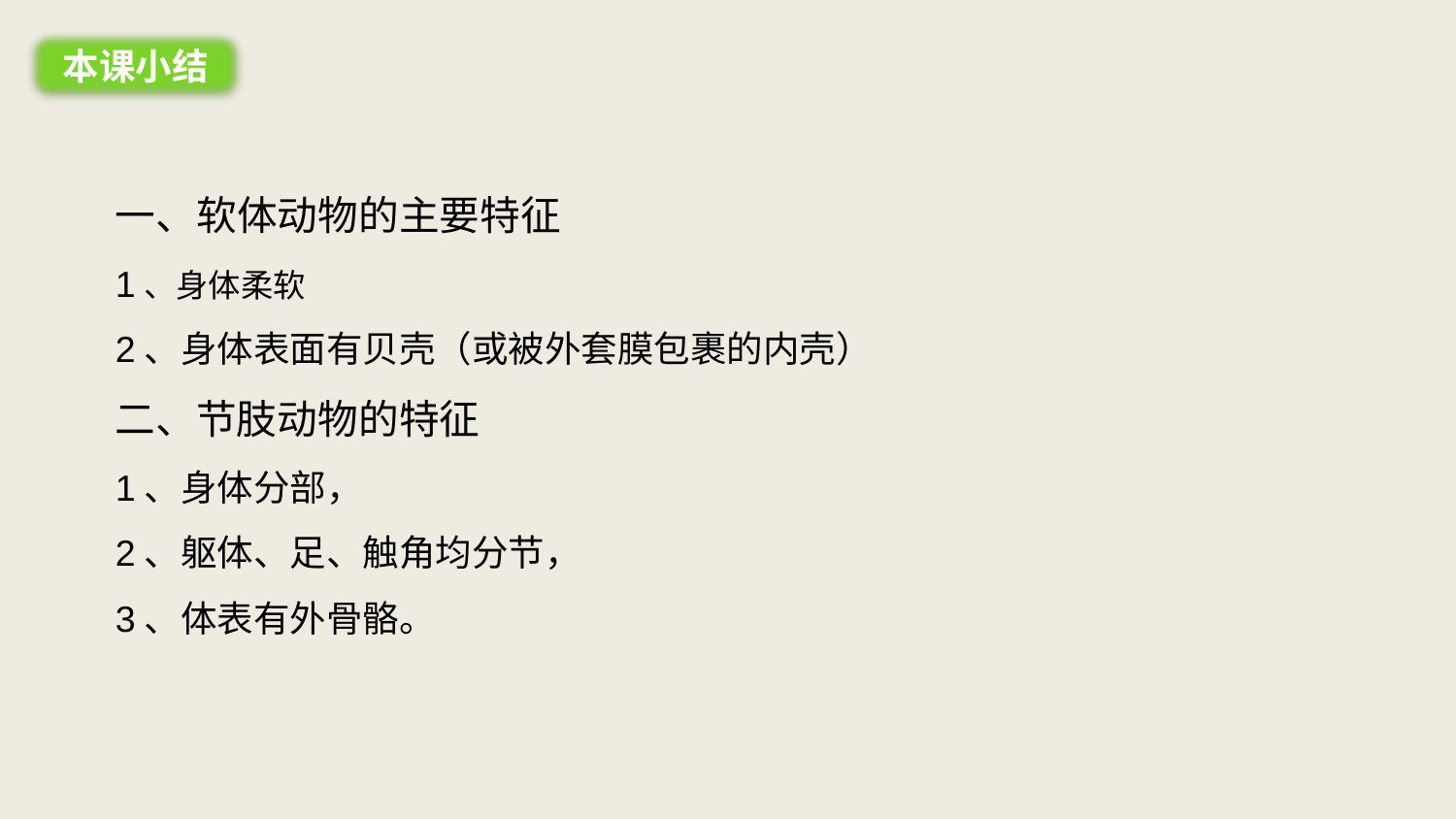

本课小结
一、软体动物的主要特征
1、身体柔软
2、身体表面有贝壳（或被外套膜包裹的内壳）
二、节肢动物的特征
1、身体分部，
2、躯体、足、触角均分节，
3、体表有外骨骼。